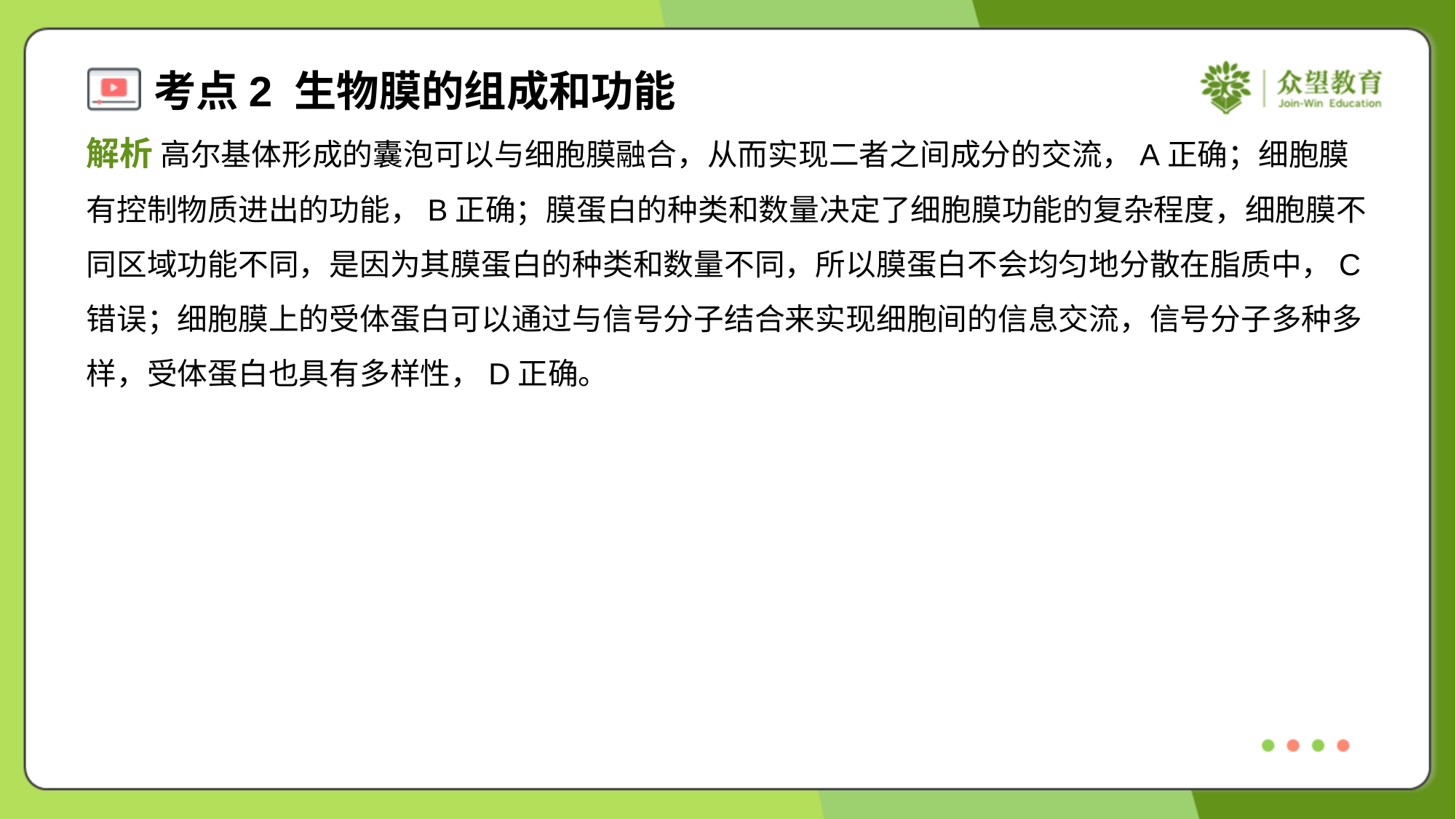

解析 高尔基体形成的囊泡可以与细胞膜融合，从而实现二者之间成分的交流，A正确；细胞膜
有控制物质进出的功能，B正确；膜蛋白的种类和数量决定了细胞膜功能的复杂程度，细胞膜不
同区域功能不同，是因为其膜蛋白的种类和数量不同，所以膜蛋白不会均匀地分散在脂质中，C
错误；细胞膜上的受体蛋白可以通过与信号分子结合来实现细胞间的信息交流，信号分子多种多
样，受体蛋白也具有多样性，D正确。